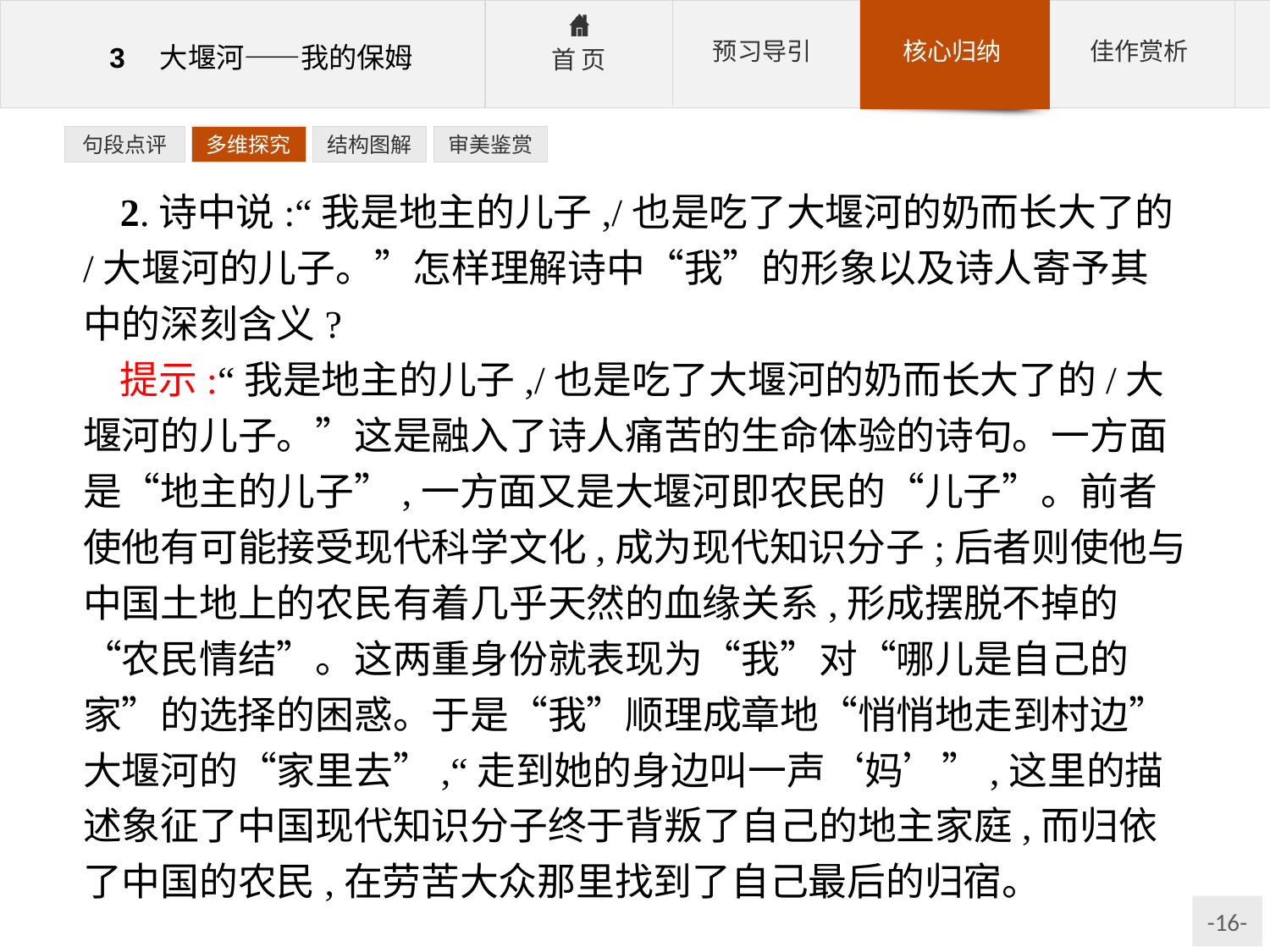

句段点评
多维探究
结构图解
审美鉴赏
2.诗中说:“我是地主的儿子,/也是吃了大堰河的奶而长大了的/大堰河的儿子。”怎样理解诗中“我”的形象以及诗人寄予其中的深刻含义?
提示:“我是地主的儿子,/也是吃了大堰河的奶而长大了的/大堰河的儿子。”这是融入了诗人痛苦的生命体验的诗句。一方面是“地主的儿子”,一方面又是大堰河即农民的“儿子”。前者使他有可能接受现代科学文化,成为现代知识分子;后者则使他与中国土地上的农民有着几乎天然的血缘关系,形成摆脱不掉的“农民情结”。这两重身份就表现为“我”对“哪儿是自己的家”的选择的困惑。于是“我”顺理成章地“悄悄地走到村边”大堰河的“家里去”,“走到她的身边叫一声‘妈’”,这里的描述象征了中国现代知识分子终于背叛了自己的地主家庭,而归依了中国的农民,在劳苦大众那里找到了自己最后的归宿。